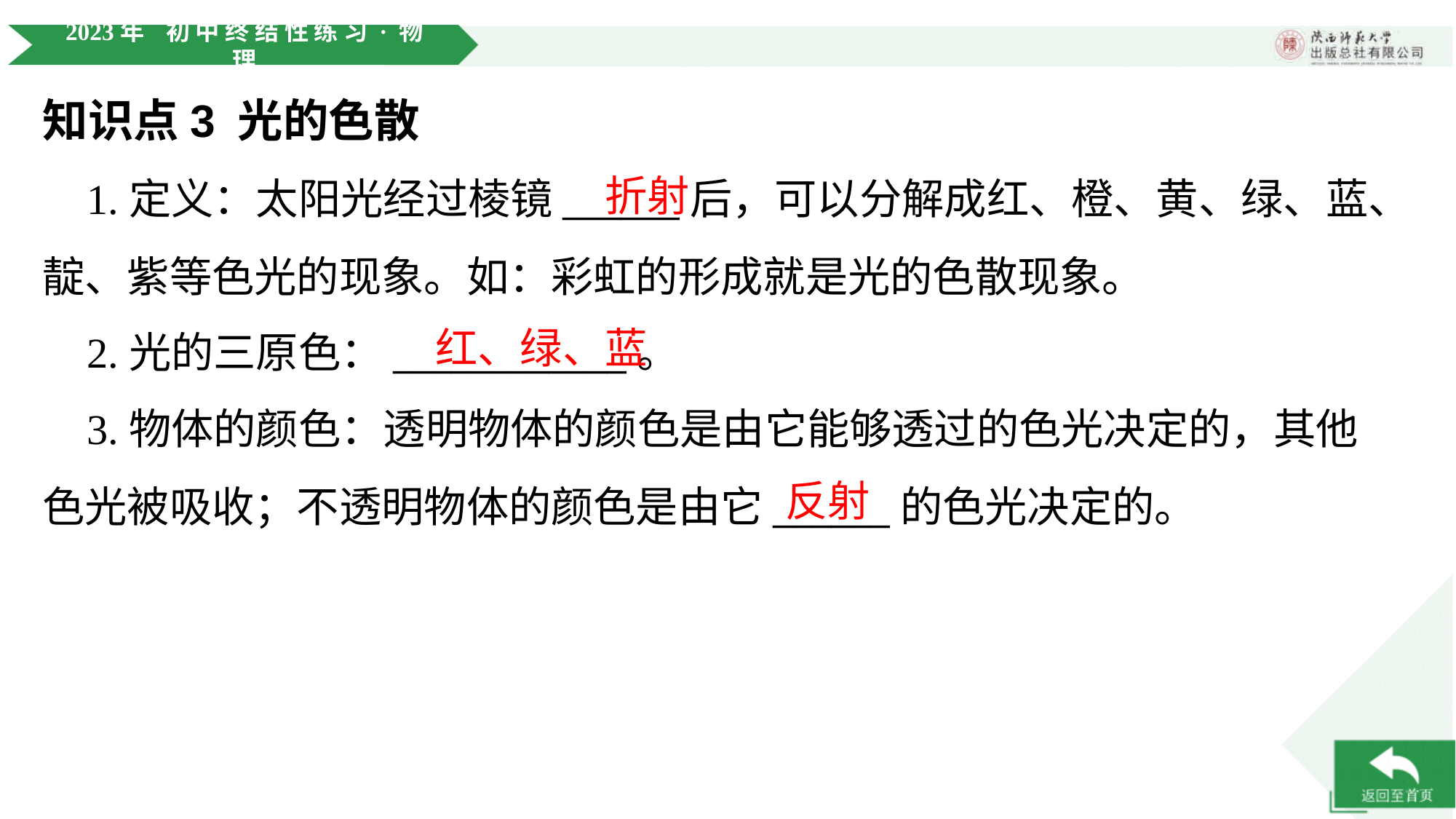

知识点3 光的色散
折射
    1.定义：太阳光经过棱镜______后，可以分解成红、橙、黄、绿、蓝、
靛、紫等色光的现象。如：彩虹的形成就是光的色散现象。
红、绿、蓝
    2.光的三原色：____________。
    3.物体的颜色：透明物体的颜色是由它能够透过的色光决定的，其他
色光被吸收；不透明物体的颜色是由它______的色光决定的。
反射